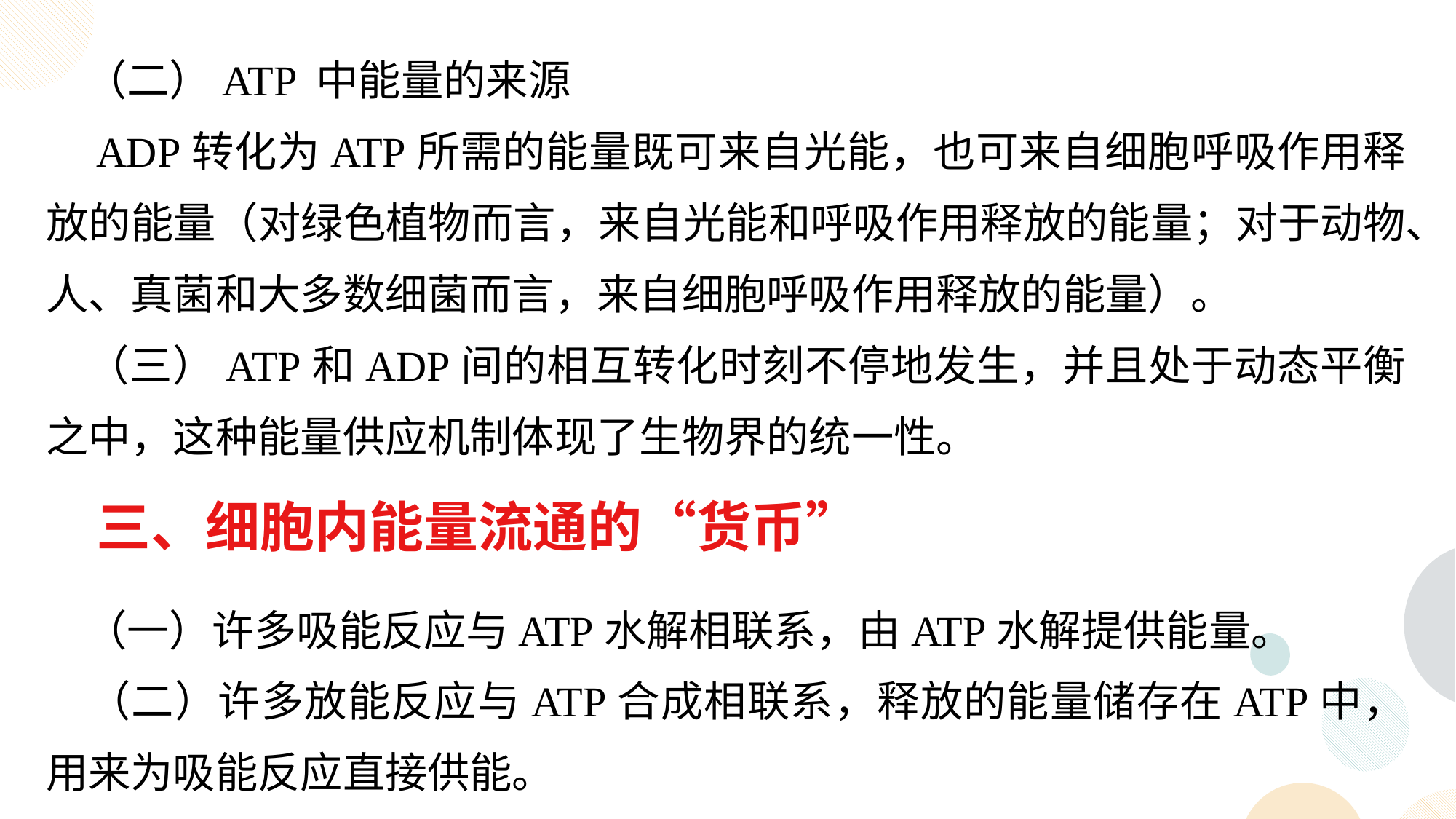

（二）ATP 中能量的来源
    ADP转化为ATP所需的能量既可来自光能，也可来自细胞呼吸作用释放的能量（对绿色植物而言，来自光能和呼吸作用释放的能量；对于动物、人、真菌和大多数细菌而言，来自细胞呼吸作用释放的能量）。
   （三）ATP和ADP间的相互转化时刻不停地发生，并且处于动态平衡之中，这种能量供应机制体现了生物界的统一性。
   三、细胞内能量流通的“货币”

   （一）许多吸能反应与ATP水解相联系，由ATP水解提供能量。
   （二）许多放能反应与ATP合成相联系，释放的能量储存在ATP中，用来为吸能反应直接供能。